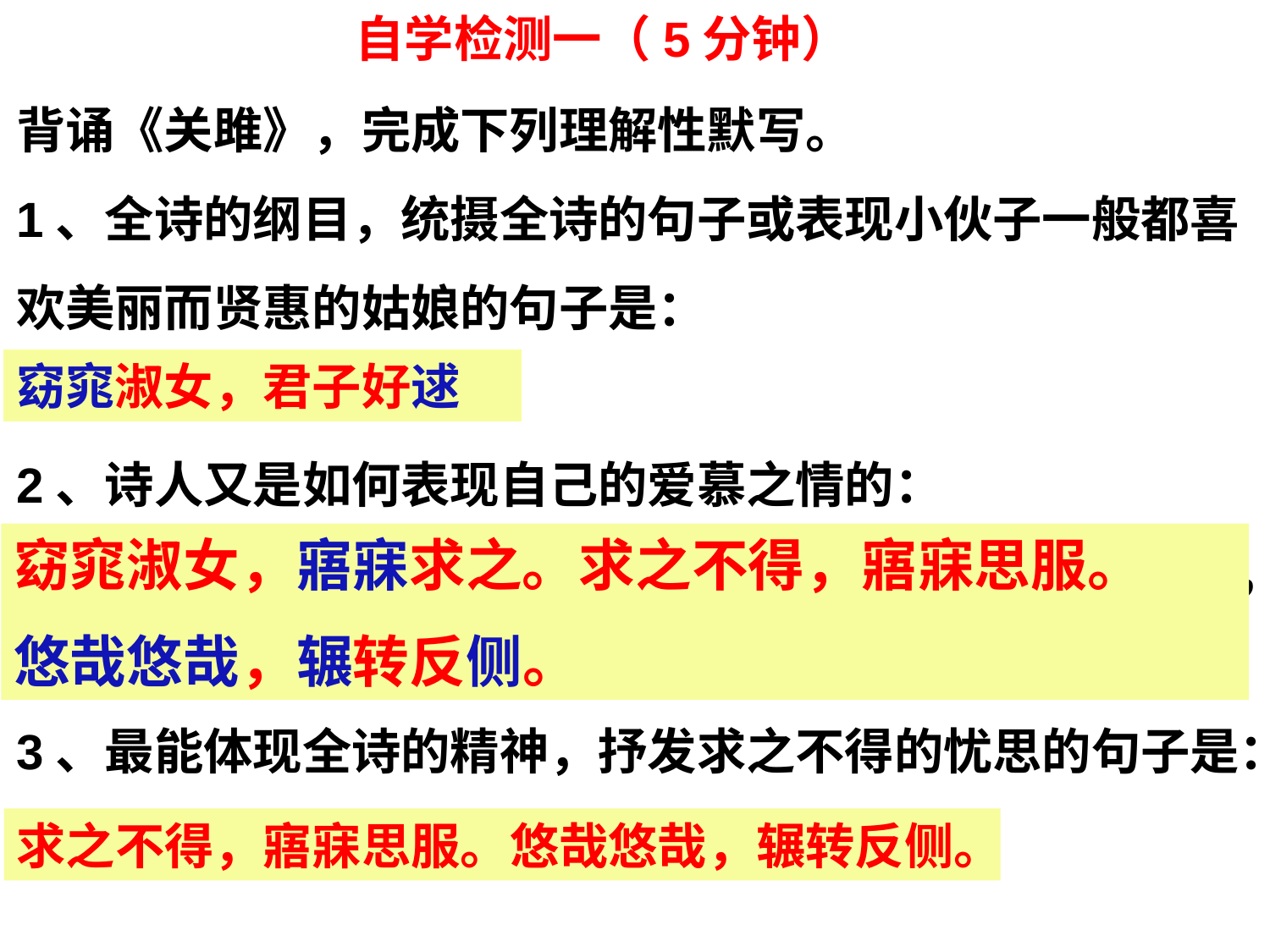

自学检测一（5分钟）
背诵《关雎》，完成下列理解性默写。
1、全诗的纲目，统摄全诗的句子或表现小伙子一般都喜欢美丽而贤惠的姑娘的句子是：
□□□□，□□□□。
2、诗人又是如何表现自己的爱慕之情的：
 □□□□，□□□□。 □□□□，□□□□。□□□□，□□□□。
3、最能体现全诗的精神，抒发求之不得的忧思的句子是：
□□□□，□□□□。□□□□，□□□□。

窈窕淑女，君子好逑
窈窕淑女，寤寐求之。求之不得，寤寐思服。
悠哉悠哉，辗转反侧。
求之不得，寤寐思服。悠哉悠哉，辗转反侧。